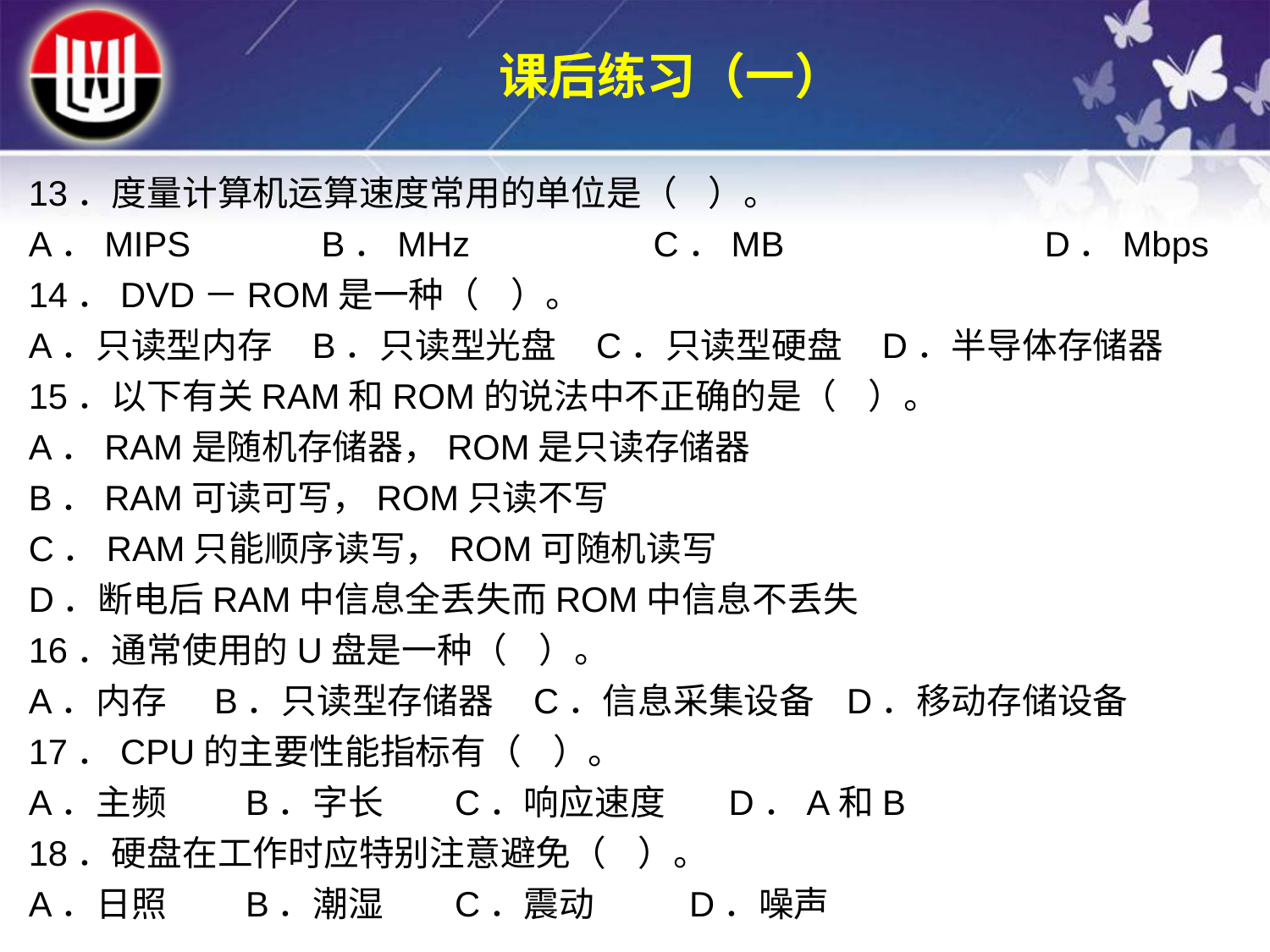

课后练习（一）
13．度量计算机运算速度常用的单位是（    ）。
A．MIPS   	    B．MHz   	            C．MB   		D．Mbps
14．DVD－ROM是一种（    ）。
A．只读型内存    B．只读型光盘    C．只读型硬盘    D．半导体存储器
15．以下有关RAM和ROM的说法中不正确的是（    ）。
A．RAM是随机存储器，ROM是只读存储器
B．RAM可读可写，ROM只读不写
C．RAM只能顺序读写，ROM可随机读写
D．断电后RAM中信息全丢失而ROM中信息不丢失
16．通常使用的U盘是一种（    ）。
A．内存     B．只读型存储器    C．信息采集设备   D．移动存储设备
17．CPU的主要性能指标有（    ）。
A．主频         B．字长        C．响应速度       D．A和B
18．硬盘在工作时应特别注意避免（    ）。
A．日照         B．潮湿        C．震动           D．噪声